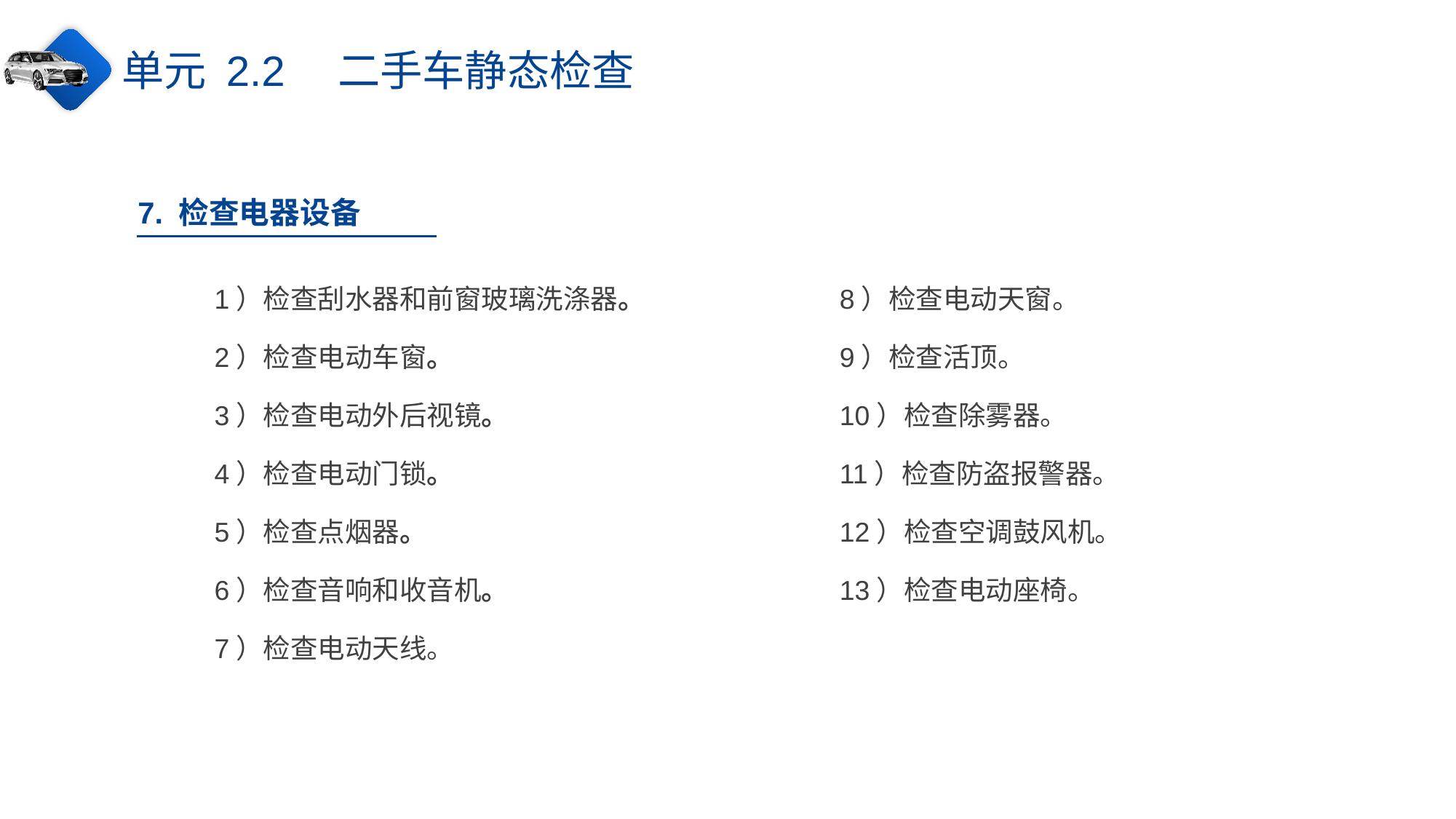

单元 2.2　二手车静态检查
7. 检查电器设备
1）检查刮水器和前窗玻璃洗涤器。
2）检查电动车窗。
3）检查电动外后视镜。
4）检查电动门锁。
5）检查点烟器。
6）检查音响和收音机。
7）检查电动天线。
8）检查电动天窗。
9）检查活顶。
10）检查除雾器。
11）检查防盗报警器。
12）检查空调鼓风机。
13）检查电动座椅。